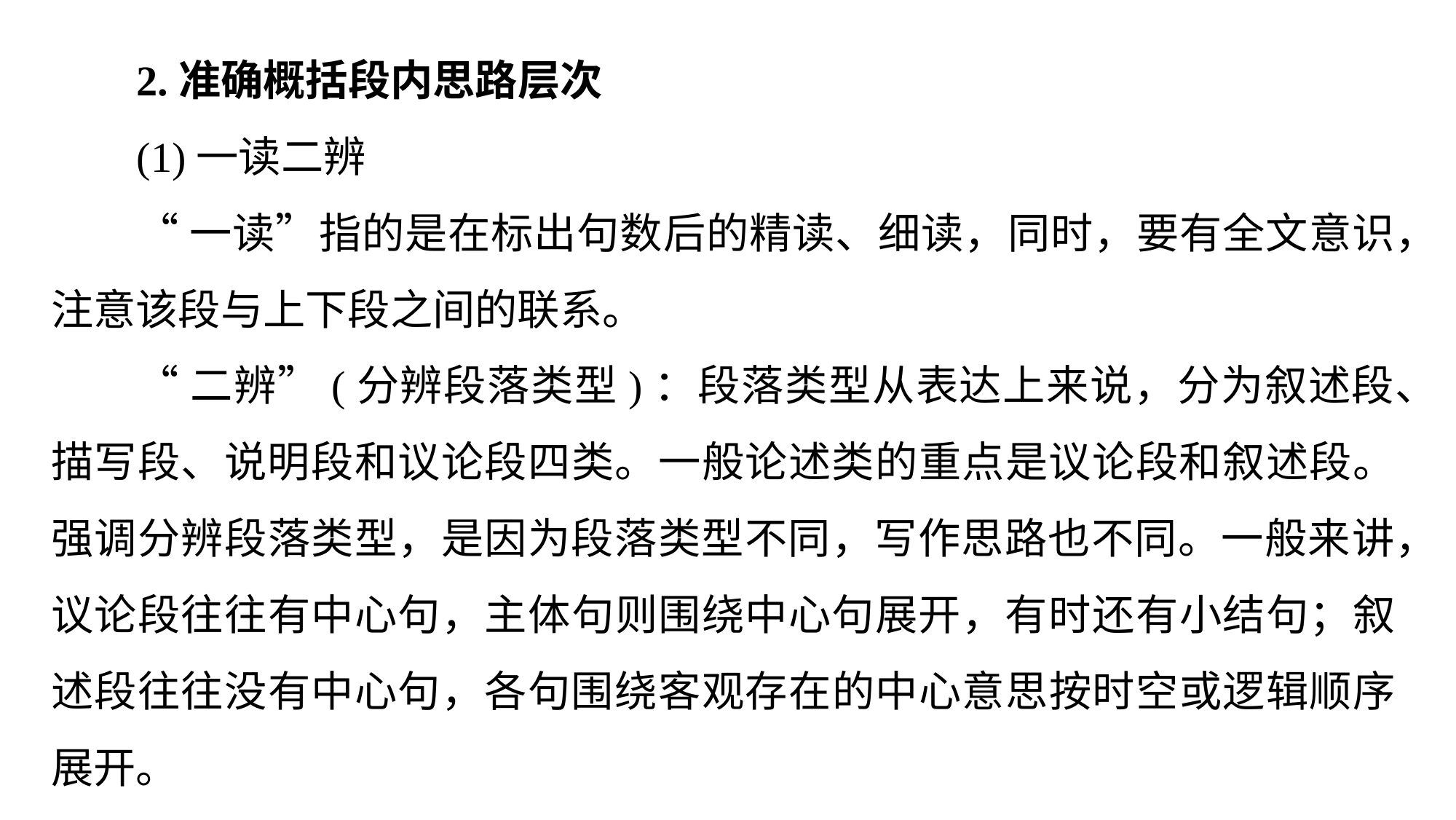

2.准确概括段内思路层次
(1)一读二辨
“一读”指的是在标出句数后的精读、细读，同时，要有全文意识，注意该段与上下段之间的联系。
“二辨”(分辨段落类型)：段落类型从表达上来说，分为叙述段、描写段、说明段和议论段四类。一般论述类的重点是议论段和叙述段。强调分辨段落类型，是因为段落类型不同，写作思路也不同。一般来讲，议论段往往有中心句，主体句则围绕中心句展开，有时还有小结句；叙述段往往没有中心句，各句围绕客观存在的中心意思按时空或逻辑顺序展开。